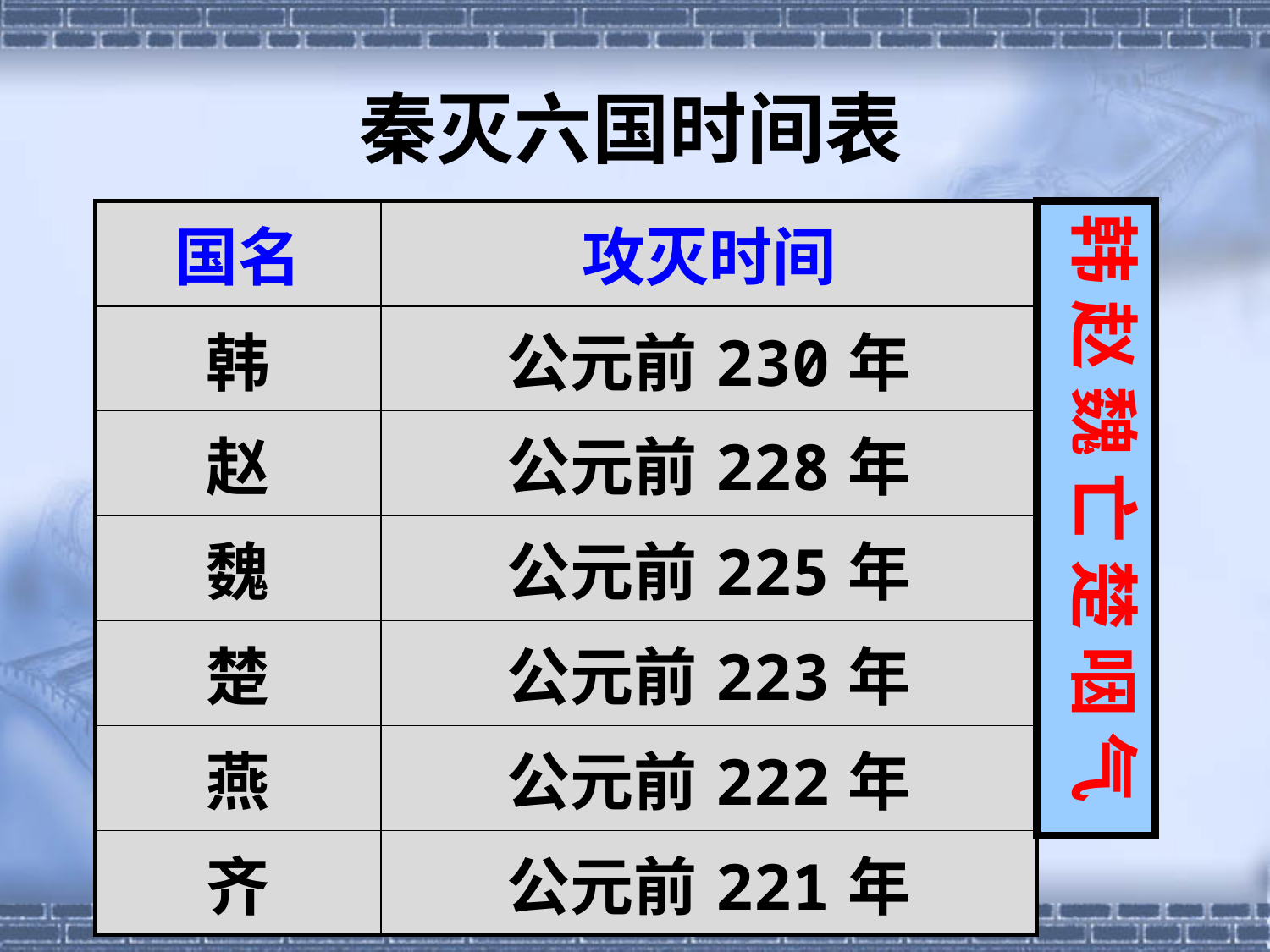

秦灭六国时间表
韩 赵 魏 亡 楚 咽 气
| 国名 | 攻灭时间 |
| --- | --- |
| 韩 | 公元前230年 |
| 赵 | 公元前228年 |
| 魏 | 公元前225年 |
| 楚 | 公元前223年 |
| 燕 | 公元前222年 |
| 齐 | 公元前221年 |